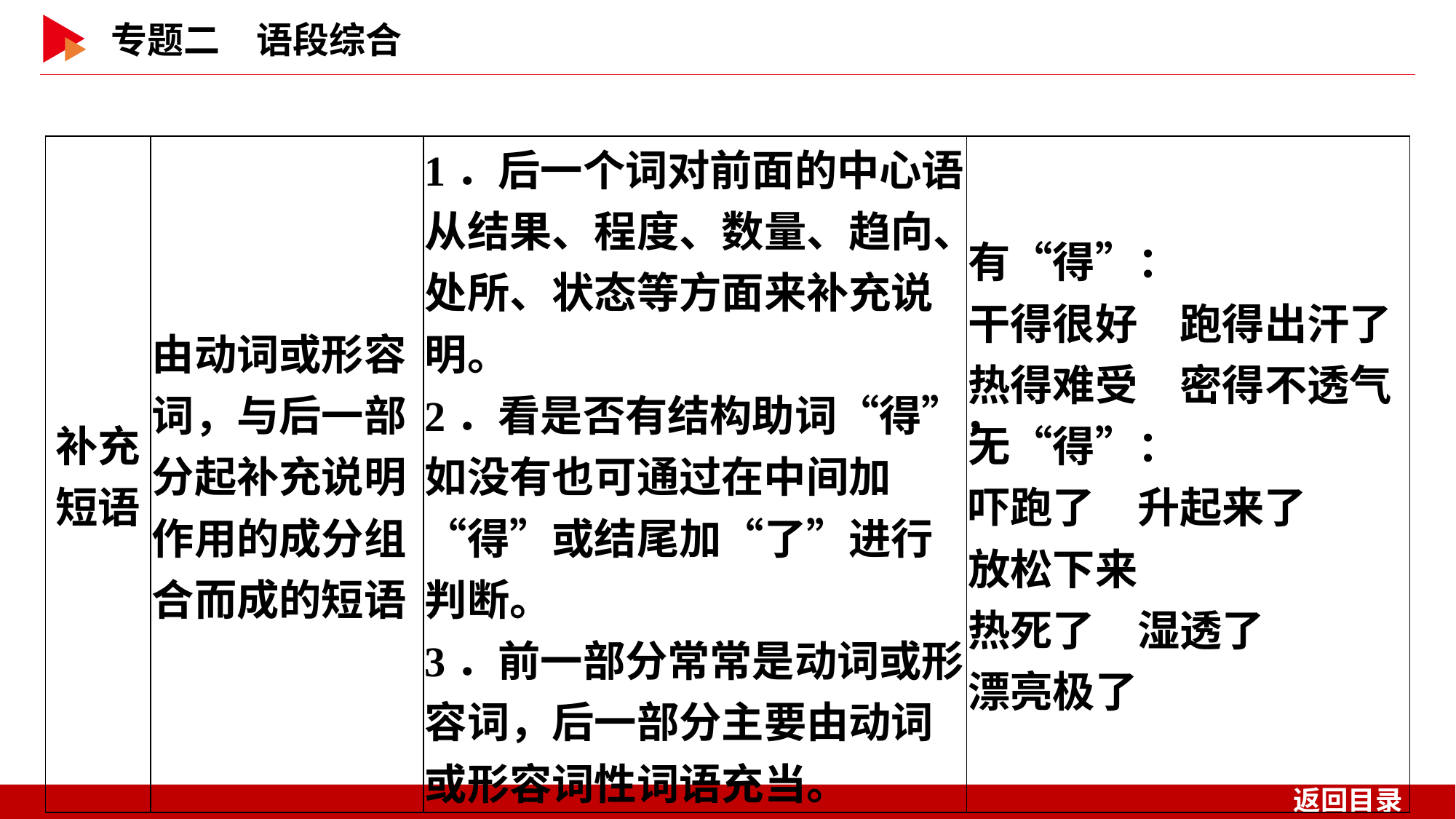

| 补充 短语 | 由动词或形容词，与后一部分起补充说明作用的成分组合而成的短语 | 1．后一个词对前面的中心语从结果、程度、数量、趋向、处所、状态等方面来补充说明。 2．看是否有结构助词“得”，如没有也可通过在中间加“得”或结尾加“了”进行判断。 3．前一部分常常是动词或形容词，后一部分主要由动词或形容词性词语充当。 | 有“得”： 干得很好　跑得出汗了 热得难受　密得不透气 无“得”： 吓跑了　升起来了　 放松下来 热死了　湿透了　 漂亮极了 |
| --- | --- | --- | --- |